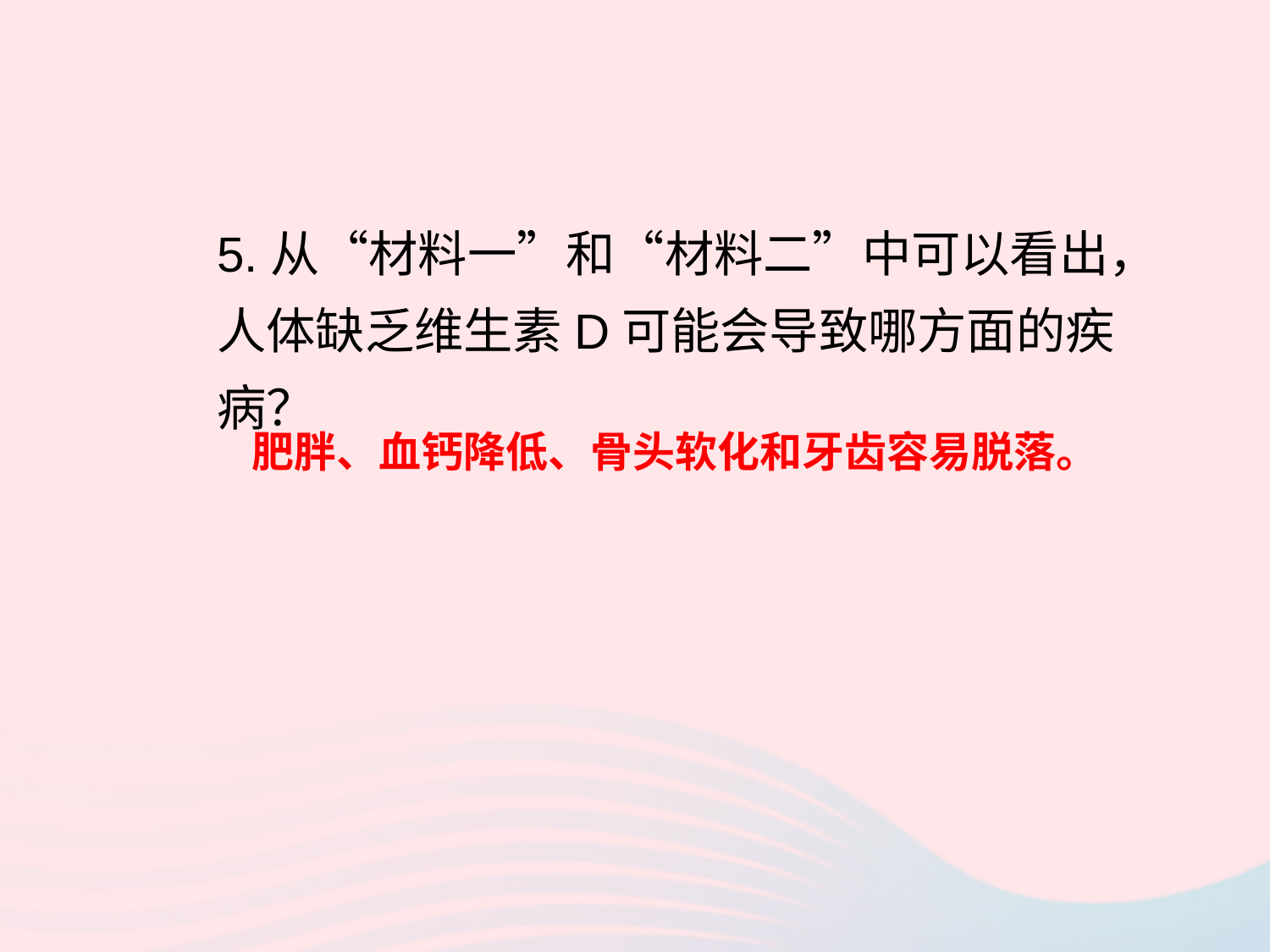

5.从“材料一”和“材料二”中可以看出，人体缺乏维生素D可能会导致哪方面的疾病？
肥胖、血钙降低、骨头软化和牙齿容易脱落。